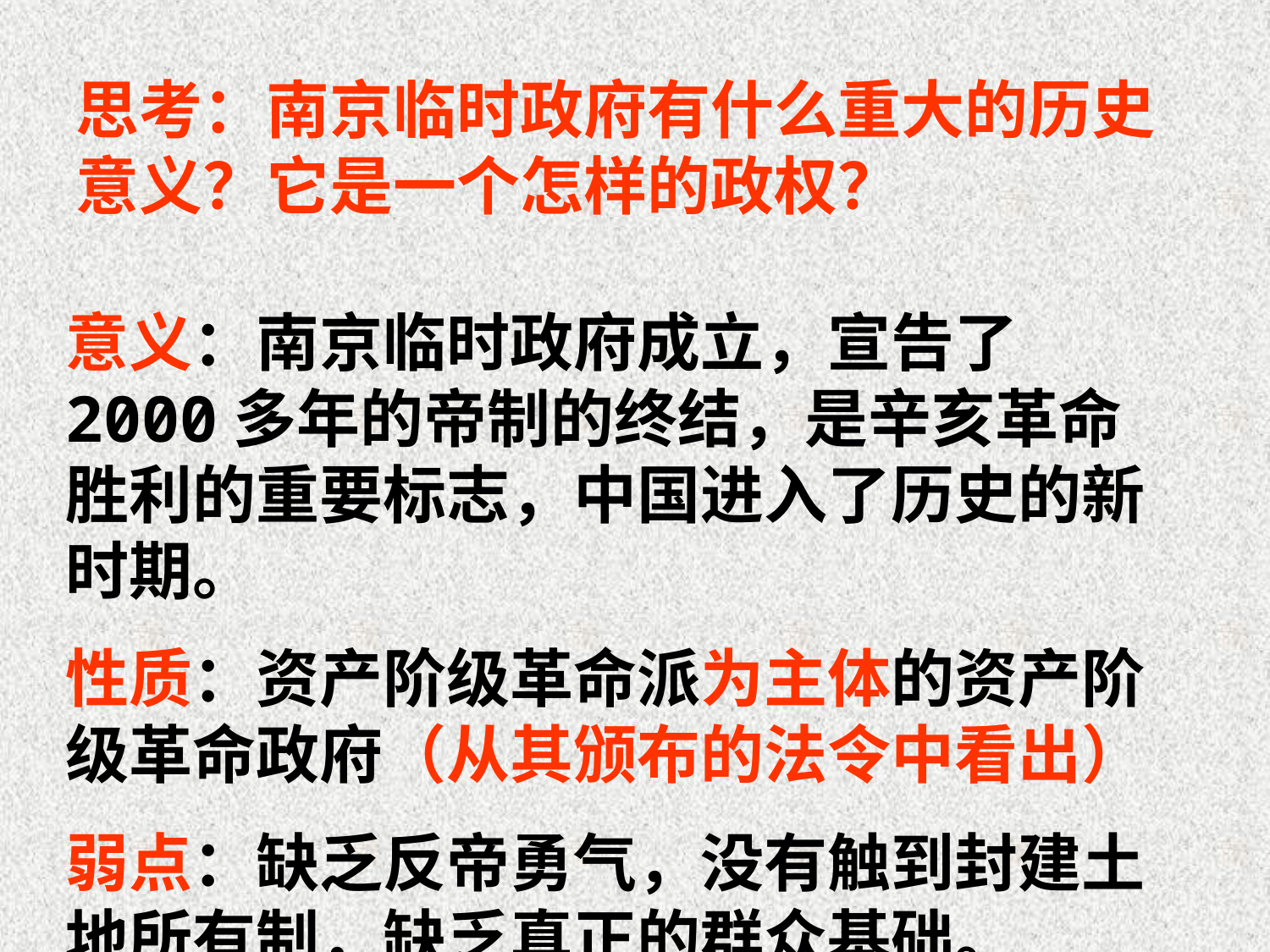

思考：南京临时政府有什么重大的历史意义？它是一个怎样的政权？
意义：南京临时政府成立，宣告了2000多年的帝制的终结，是辛亥革命胜利的重要标志，中国进入了历史的新时期。
性质：资产阶级革命派为主体的资产阶级革命政府（从其颁布的法令中看出）
弱点：缺乏反帝勇气，没有触到封建土地所有制，缺乏真正的群众基础。